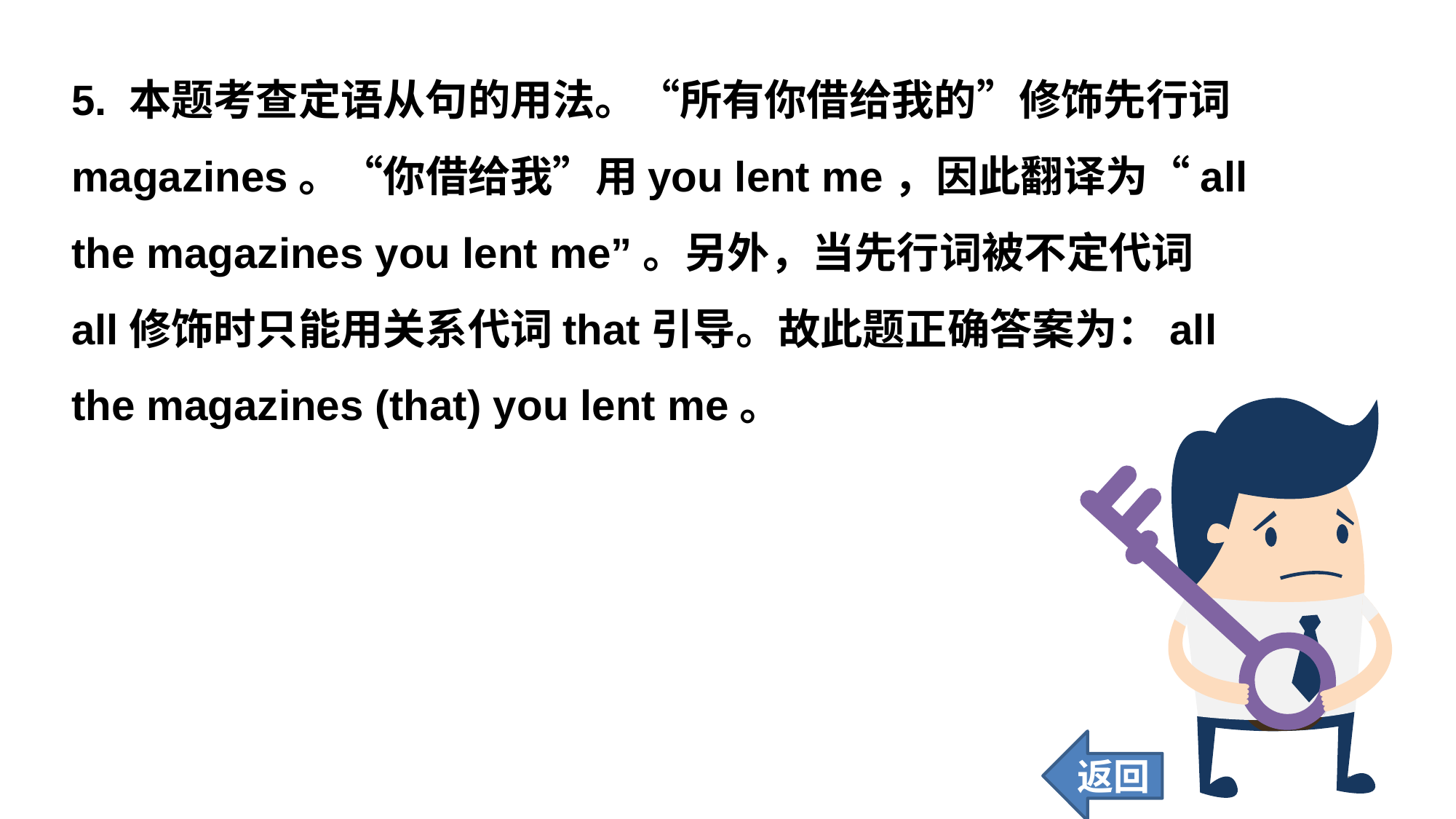

5. 本题考查定语从句的用法。“所有你借给我的”修饰先行词magazines。“你借给我”用you lent me，因此翻译为“all the magazines you lent me”。另外，当先行词被不定代词all修饰时只能用关系代词that引导。故此题正确答案为：all the magazines (that) you lent me。

返回
121